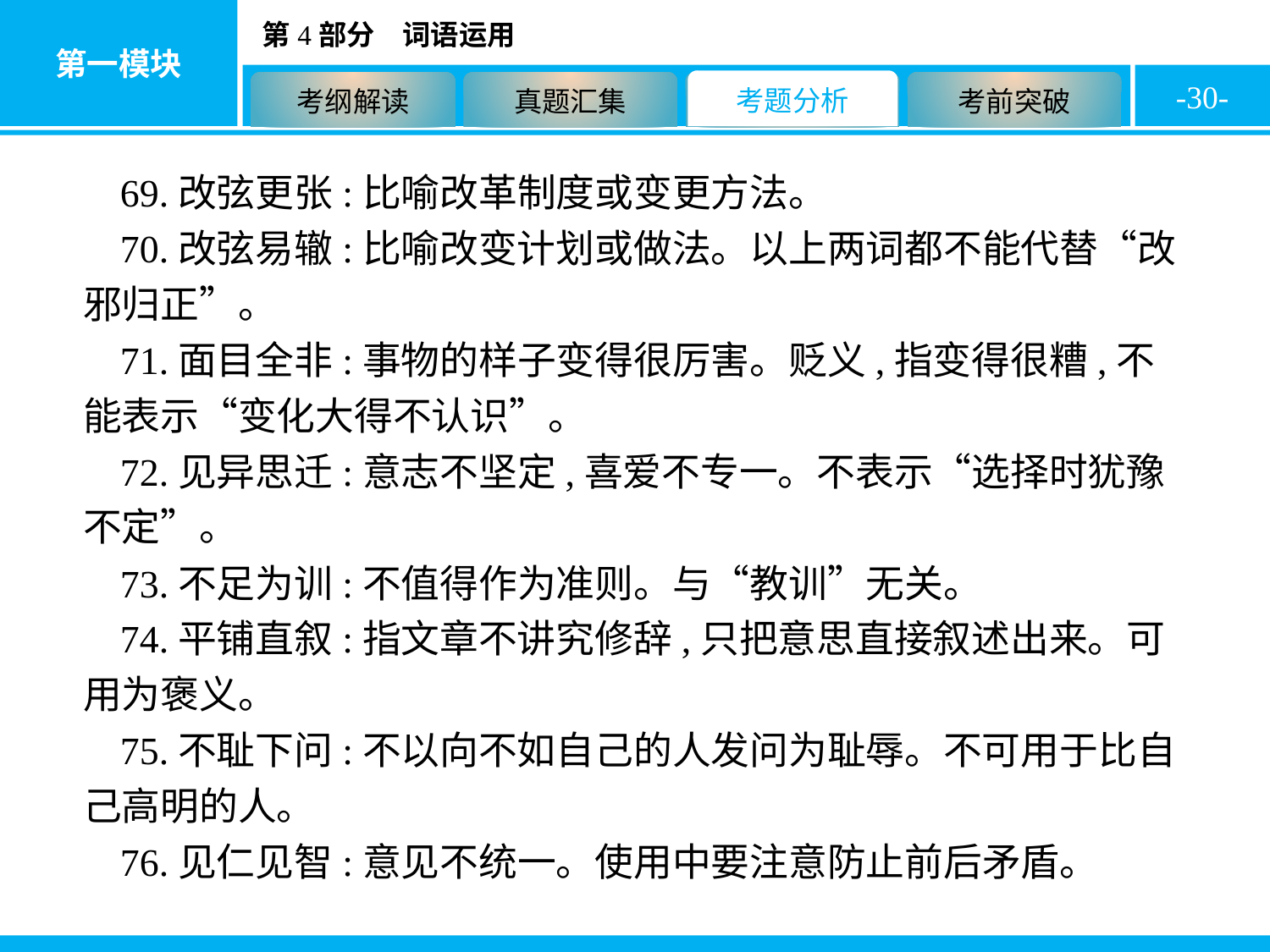

-30-
69.改弦更张:比喻改革制度或变更方法。
70.改弦易辙:比喻改变计划或做法。以上两词都不能代替“改邪归正”。
71.面目全非:事物的样子变得很厉害。贬义,指变得很糟,不能表示“变化大得不认识”。
72.见异思迁:意志不坚定,喜爱不专一。不表示“选择时犹豫不定”。
73.不足为训:不值得作为准则。与“教训”无关。
74.平铺直叙:指文章不讲究修辞,只把意思直接叙述出来。可用为褒义。
75.不耻下问:不以向不如自己的人发问为耻辱。不可用于比自己高明的人。
76.见仁见智:意见不统一。使用中要注意防止前后矛盾。